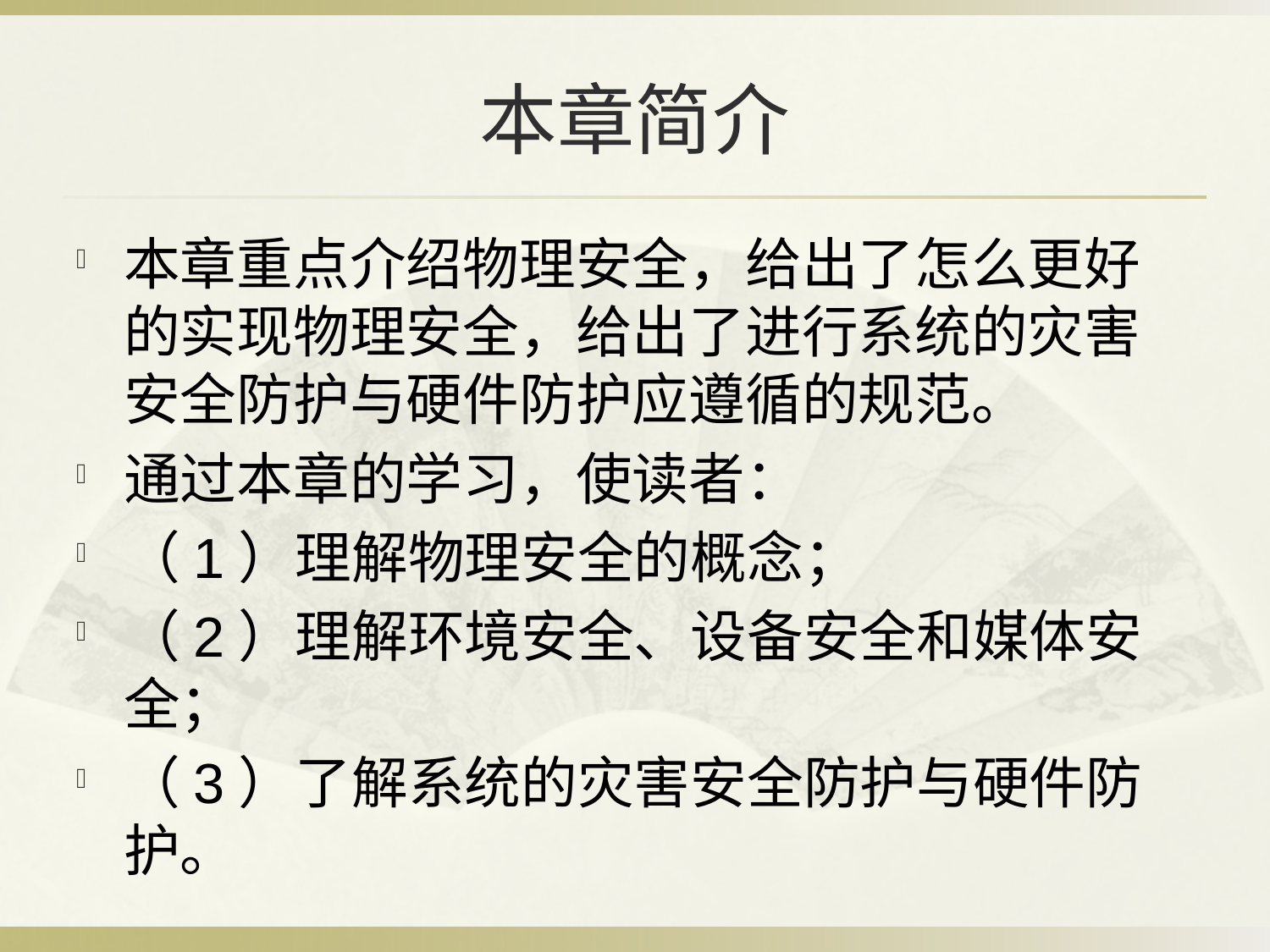

# 本章简介
本章重点介绍物理安全，给出了怎么更好的实现物理安全，给出了进行系统的灾害安全防护与硬件防护应遵循的规范。
通过本章的学习，使读者：
（1）理解物理安全的概念；
（2）理解环境安全、设备安全和媒体安全；
（3）了解系统的灾害安全防护与硬件防护。